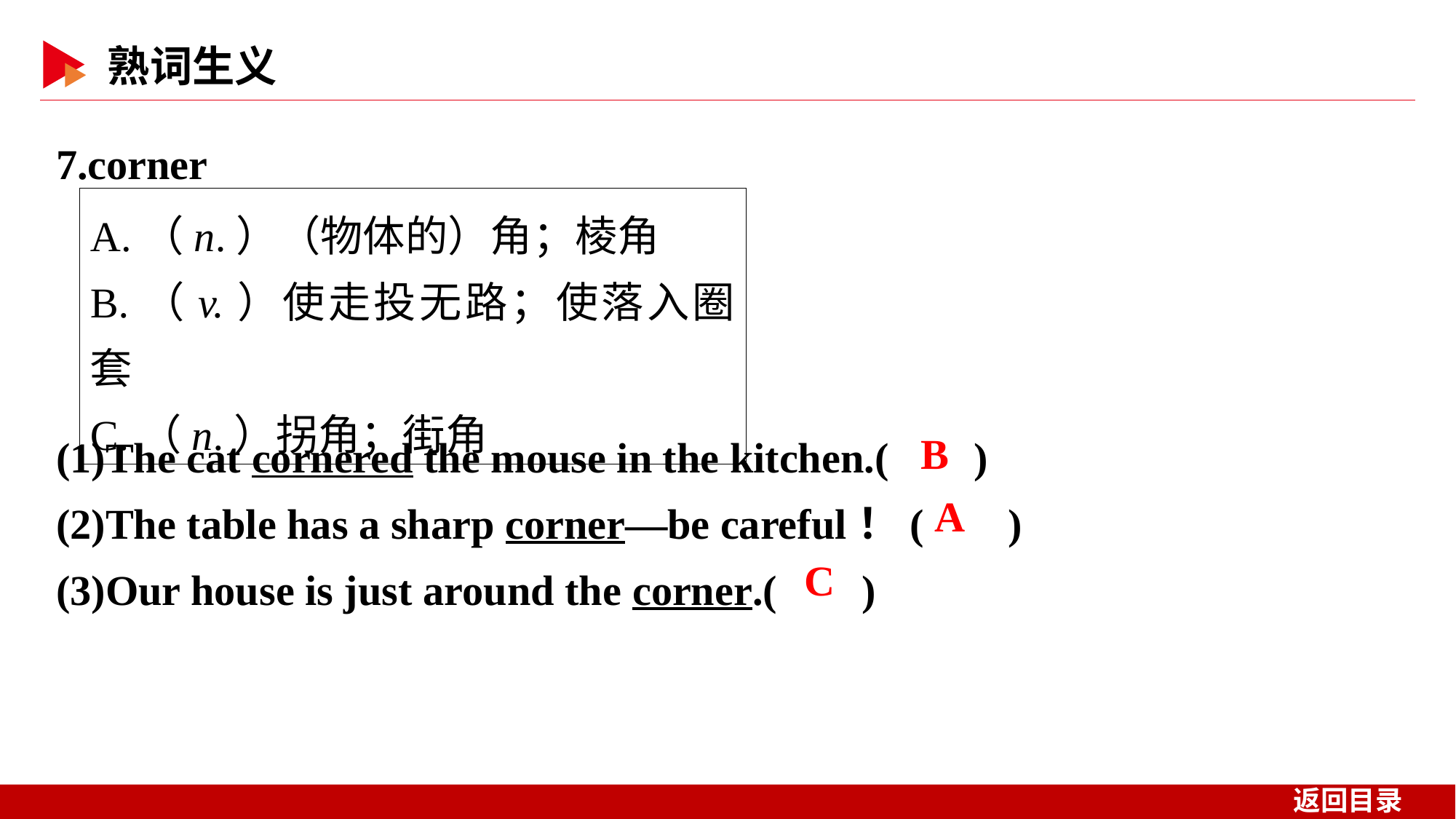

7.corner
A.（n.）（物体的）角；棱角
B.（v.）使走投无路；使落入圈套
C.（n.）拐角；街角
(1)The cat cornered the mouse in the kitchen.(        )
(2)The table has a sharp corner—be careful！(        )
(3)Our house is just around the corner.(        )
   B
   A
   C